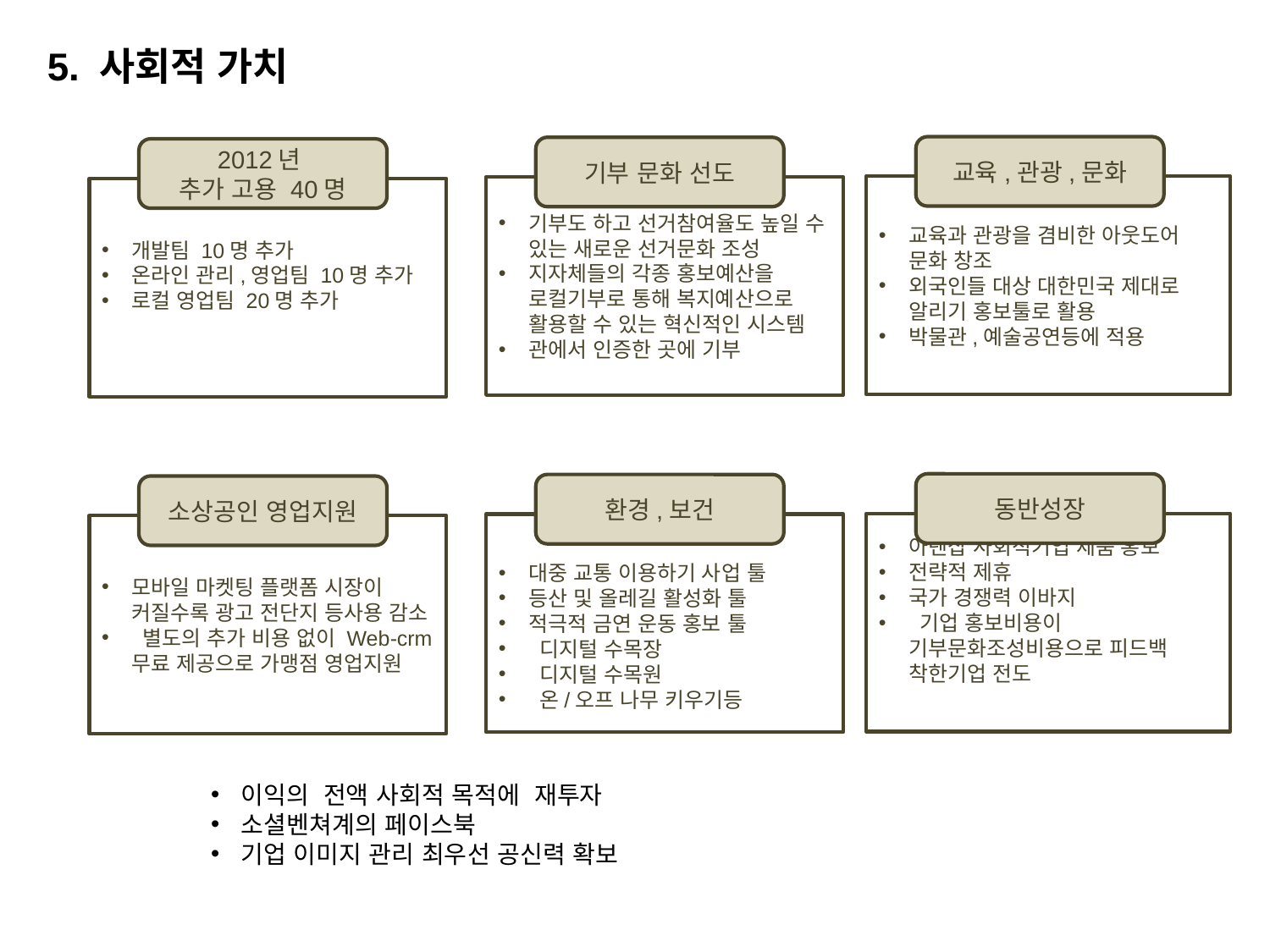

5. 사회적 가치
교육,관광,문화
기부 문화 선도
2012년
추가 고용 40명
교육과 관광을 겸비한 아웃도어 문화 창조
외국인들 대상 대한민국 제대로 알리기 홍보툴로 활용
박물관,예술공연등에 적용
기부도 하고 선거참여율도 높일 수 있는 새로운 선거문화 조성
지자체들의 각종 홍보예산을 로컬기부로 통해 복지예산으로 활용할 수 있는 혁신적인 시스템
관에서 인증한 곳에 기부
개발팀 10명 추가
온라인 관리,영업팀 10명 추가
로컬 영업팀 20명 추가

동반성장
환경,보건
소상공인 영업지원
아덴샵 사회적기업 제품 홍보
전략적 제휴
국가 경쟁력 이바지
 기업 홍보비용이 기부문화조성비용으로 피드백 착한기업 전도

대중 교통 이용하기 사업 툴
등산 및 올레길 활성화 툴
적극적 금연 운동 홍보 툴
 디지털 수목장
 디지털 수목원
 온/오프 나무 키우기등

모바일 마켓팅 플랫폼 시장이 커질수록 광고 전단지 등사용 감소
 별도의 추가 비용 없이 Web-crm무료 제공으로 가맹점 영업지원
이익의  전액 사회적 목적에  재투자
소셜벤쳐계의 페이스북
기업 이미지 관리 최우선 공신력 확보